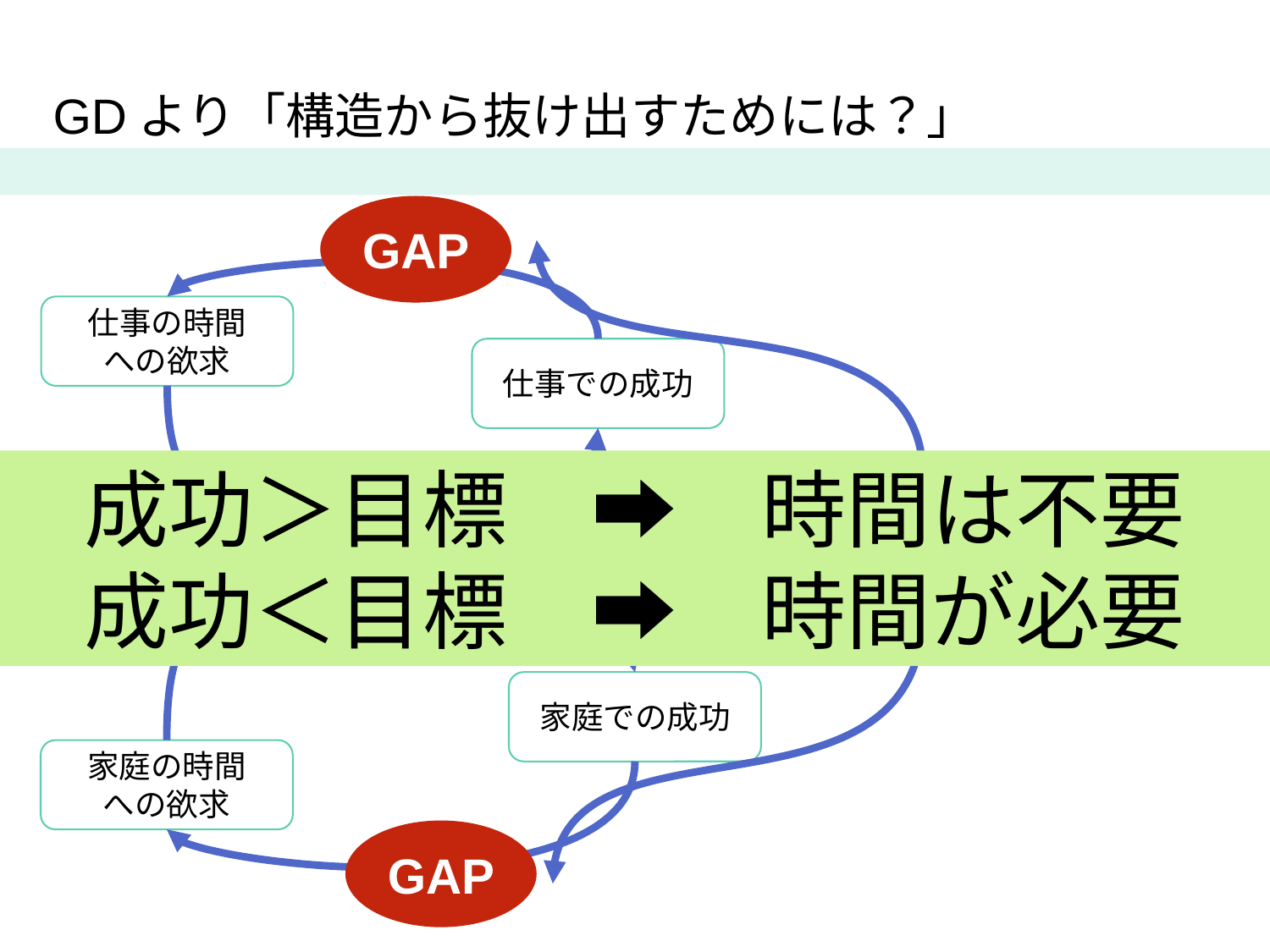

GDより「構造から抜け出すためには？」

GAP
仕事の時間
への欲求
仕事での成功
成功＞目標　➡　時間は不要
成功＜目標　➡　時間が必要
仕事の時間
目標
「仕事と家庭の
バランス」
家庭の時間
家庭での成功
家庭の時間
への欲求
GAP